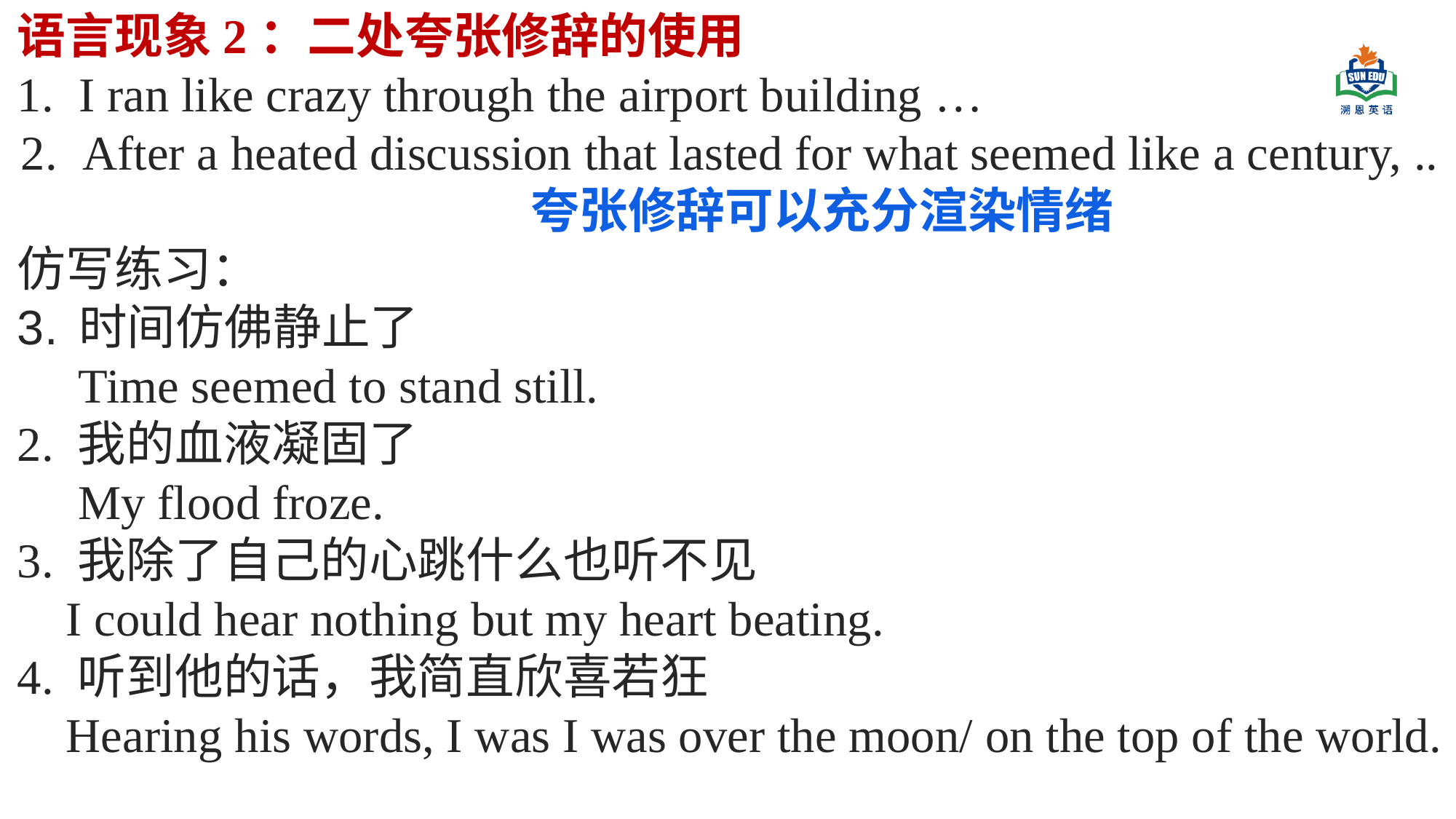

语言现象2：二处夸张修辞的使用
I ran like crazy through the airport building …
After a heated discussion that lasted for what seemed like a century, ..          夸张修辞可以充分渲染情绪
仿写练习：
时间仿佛静止了
     Time seemed to stand still.
2. 我的血液凝固了
     My flood froze.
3. 我除了自己的心跳什么也听不见
    I could hear nothing but my heart beating.
4. 听到他的话，我简直欣喜若狂
    Hearing his words, I was I was over the moon/ on the top of the world.